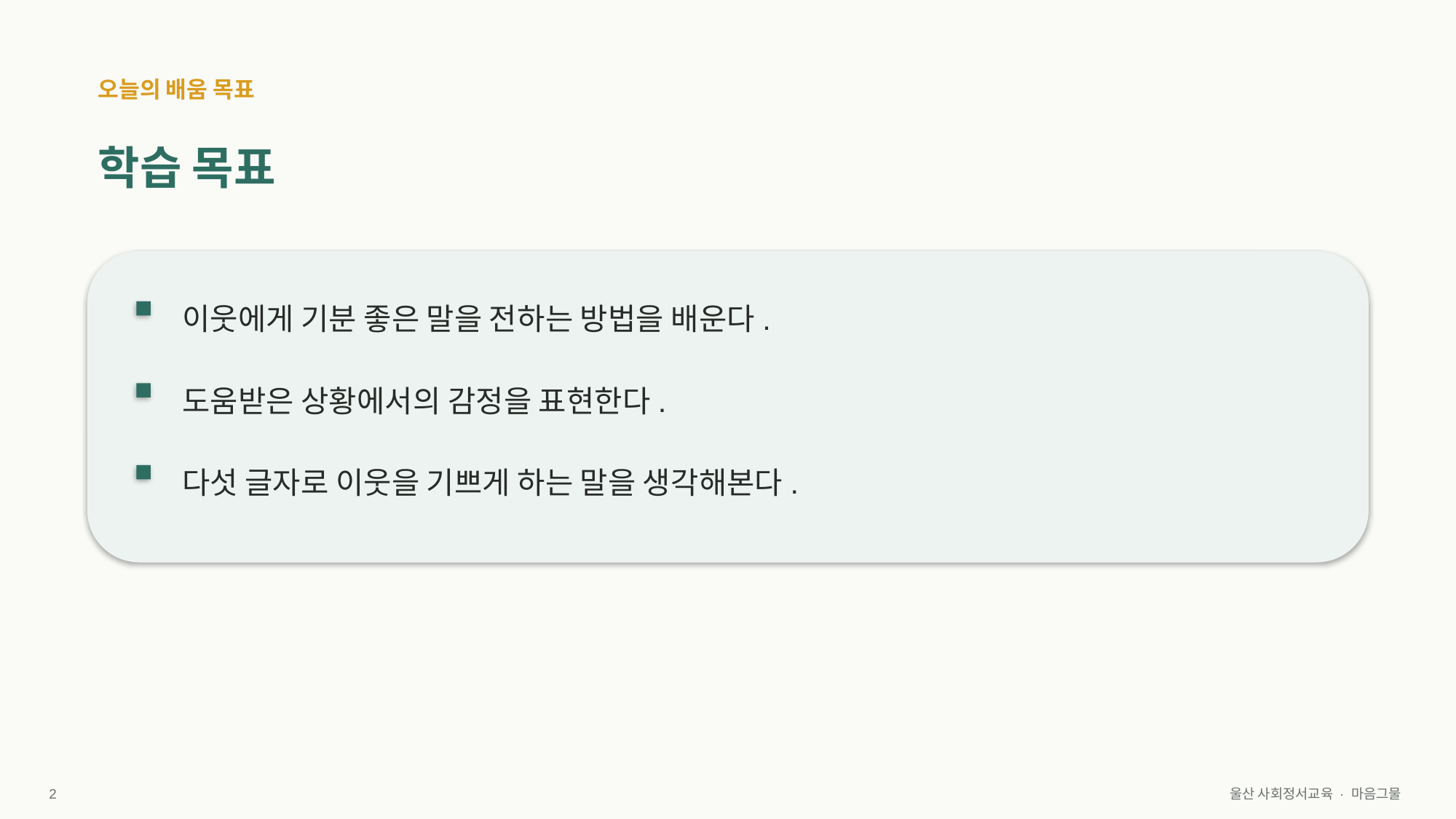

오늘의 배움 목표
학습 목표

이웃에게 기분 좋은 말을 전하는 방법을 배운다.

도움받은 상황에서의 감정을 표현한다.

다섯 글자로 이웃을 기쁘게 하는 말을 생각해본다.

2
울산 사회정서교육 · 마음그물